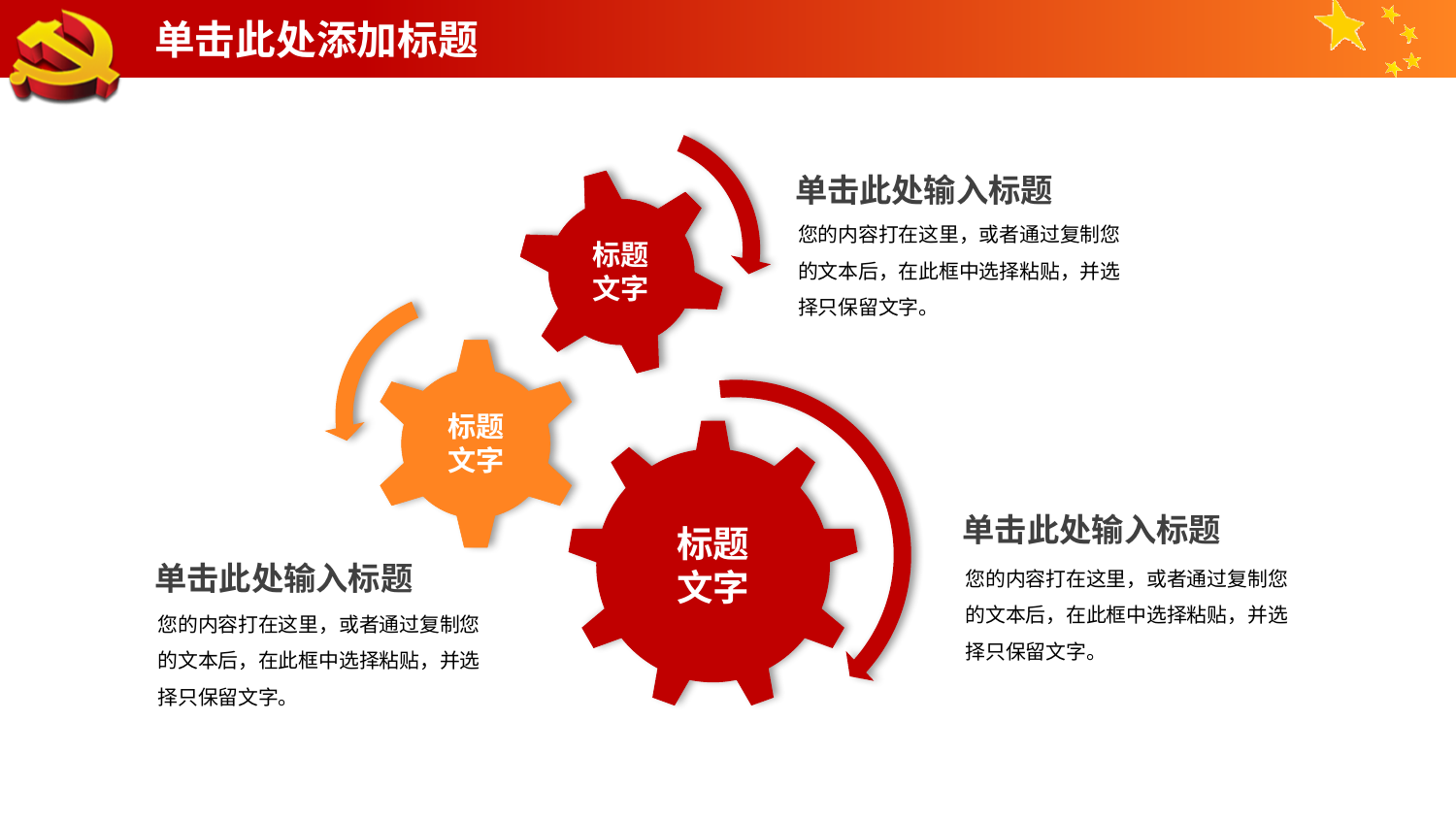

# 单击此处添加标题

单击此处输入标题
您的内容打在这里，或者通过复制您的文本后，在此框中选择粘贴，并选择只保留文字。
标题文字

标题文字

单击此处输入标题
标题文字
单击此处输入标题
您的内容打在这里，或者通过复制您的文本后，在此框中选择粘贴，并选择只保留文字。
您的内容打在这里，或者通过复制您的文本后，在此框中选择粘贴，并选择只保留文字。